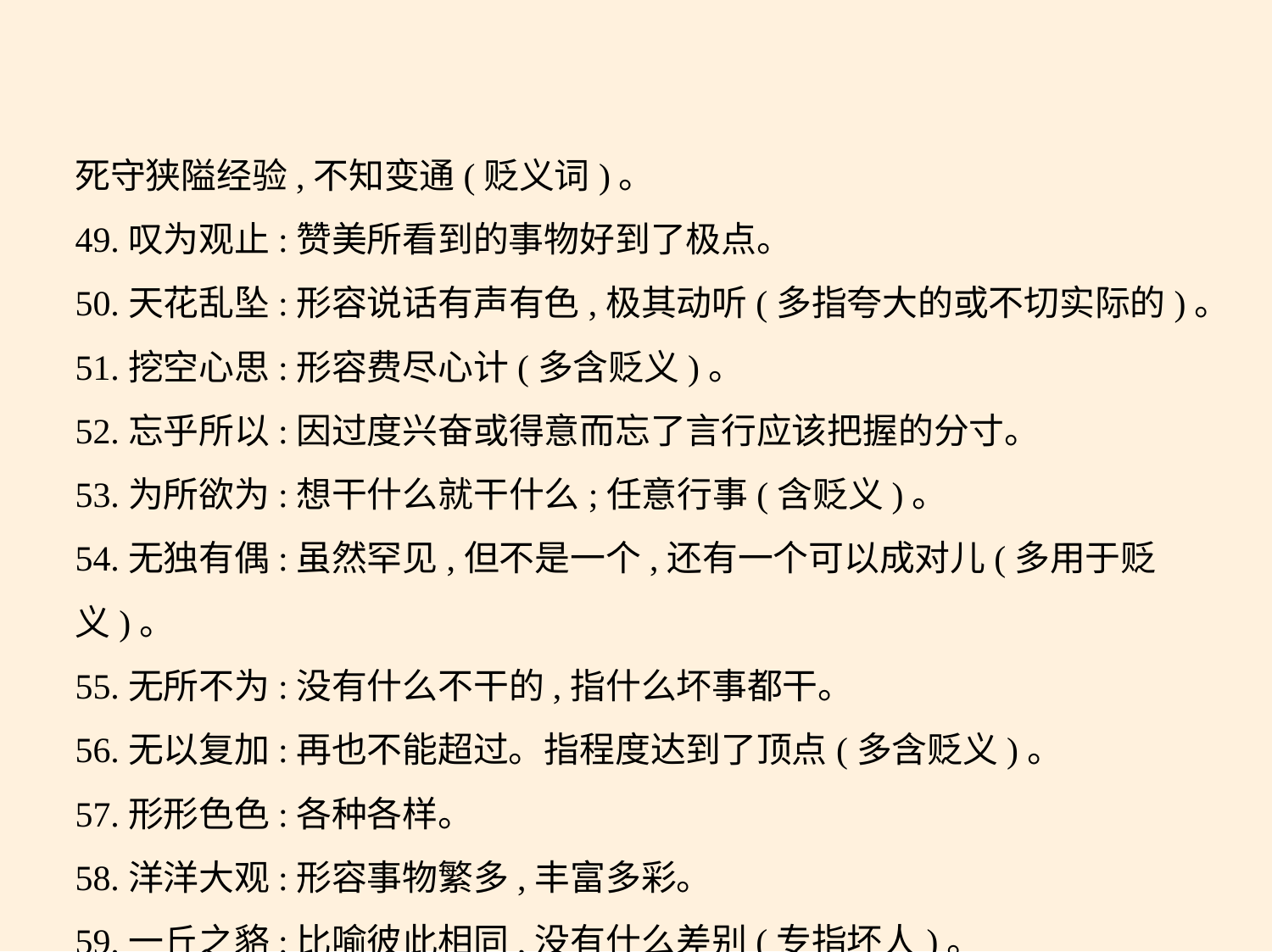

死守狭隘经验,不知变通(贬义词)。
49.叹为观止:赞美所看到的事物好到了极点。
50.天花乱坠:形容说话有声有色,极其动听(多指夸大的或不切实际的)。
51.挖空心思:形容费尽心计(多含贬义)。
52.忘乎所以:因过度兴奋或得意而忘了言行应该把握的分寸。
53.为所欲为:想干什么就干什么;任意行事(含贬义)。
54.无独有偶:虽然罕见,但不是一个,还有一个可以成对儿(多用于贬义)。
55.无所不为:没有什么不干的,指什么坏事都干。
56.无以复加:再也不能超过。指程度达到了顶点(多含贬义)。
57.形形色色:各种各样。
58.洋洋大观:形容事物繁多,丰富多彩。
59.一丘之貉:比喻彼此相同,没有什么差别(专指坏人)。